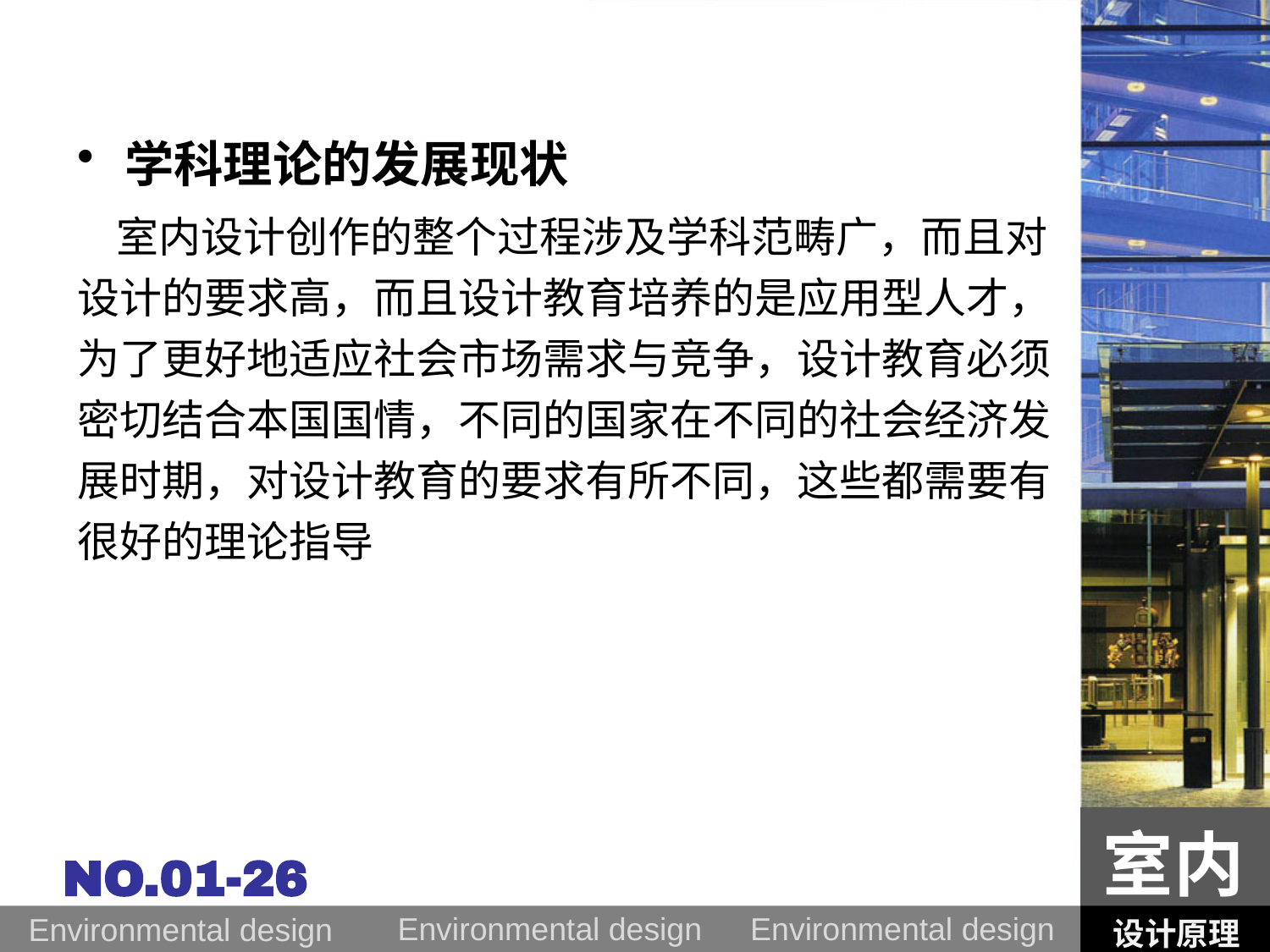

学科理论的发展现状
   室内设计创作的整个过程涉及学科范畴广，而且对设计的要求高，而且设计教育培养的是应用型人才，为了更好地适应社会市场需求与竞争，设计教育必须密切结合本国国情，不同的国家在不同的社会经济发展时期，对设计教育的要求有所不同，这些都需要有很好的理论指导

室内

NO.01-26
设计原理
Environmental design
Environmental design
Environmental design